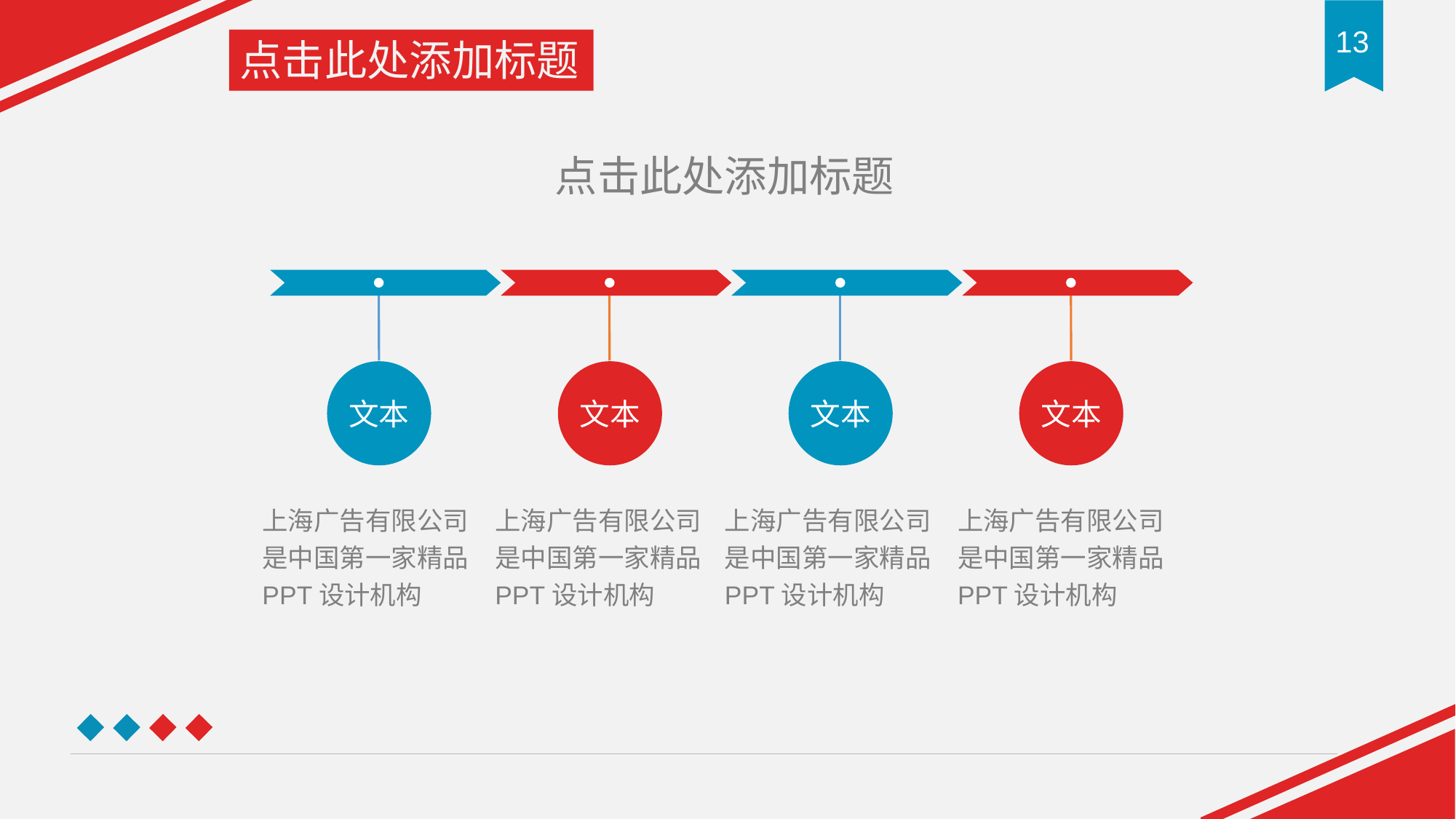

13
点击此处添加标题

点击此处添加标题

文本
文本
文本
文本
上海广告有限公司是中国第一家精品PPT设计机构
上海广告有限公司是中国第一家精品PPT设计机构
上海广告有限公司是中国第一家精品PPT设计机构
上海广告有限公司是中国第一家精品PPT设计机构